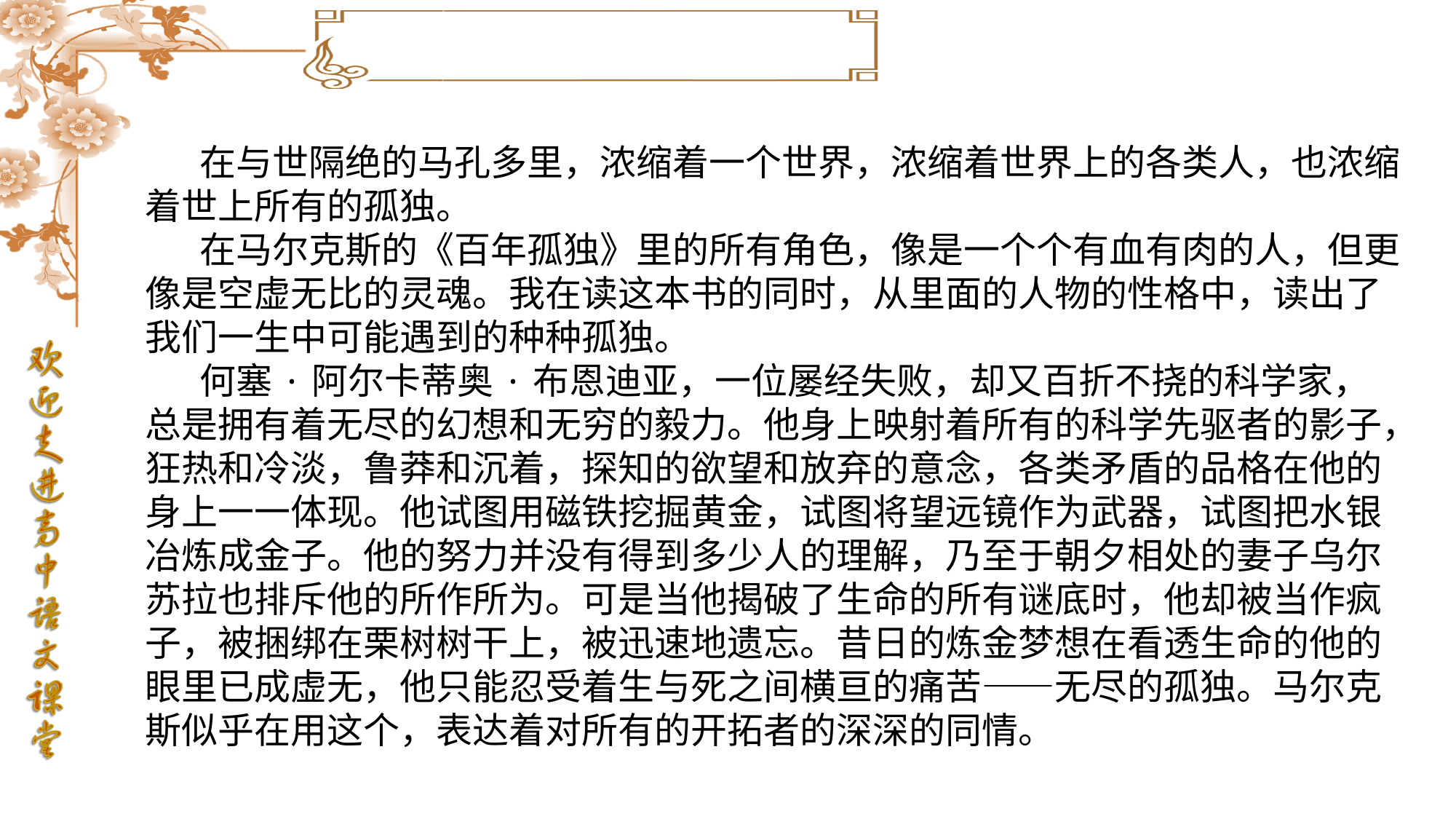

在与世隔绝的马孔多里，浓缩着一个世界，浓缩着世界上的各类人，也浓缩着世上所有的孤独。
在马尔克斯的《百年孤独》里的所有角色，像是一个个有血有肉的人，但更像是空虚无比的灵魂。我在读这本书的同时，从里面的人物的性格中，读出了我们一生中可能遇到的种种孤独。
何塞·阿尔卡蒂奥·布恩迪亚，一位屡经失败，却又百折不挠的科学家，总是拥有着无尽的幻想和无穷的毅力。他身上映射着所有的科学先驱者的影子，狂热和冷淡，鲁莽和沉着，探知的欲望和放弃的意念，各类矛盾的品格在他的身上一一体现。他试图用磁铁挖掘黄金，试图将望远镜作为武器，试图把水银冶炼成金子。他的努力并没有得到多少人的理解，乃至于朝夕相处的妻子乌尔苏拉也排斥他的所作所为。可是当他揭破了生命的所有谜底时，他却被当作疯子，被捆绑在栗树树干上，被迅速地遗忘。昔日的炼金梦想在看透生命的他的眼里已成虚无，他只能忍受着生与死之间横亘的痛苦——无尽的孤独。马尔克斯似乎在用这个，表达着对所有的开拓者的深深的同情。